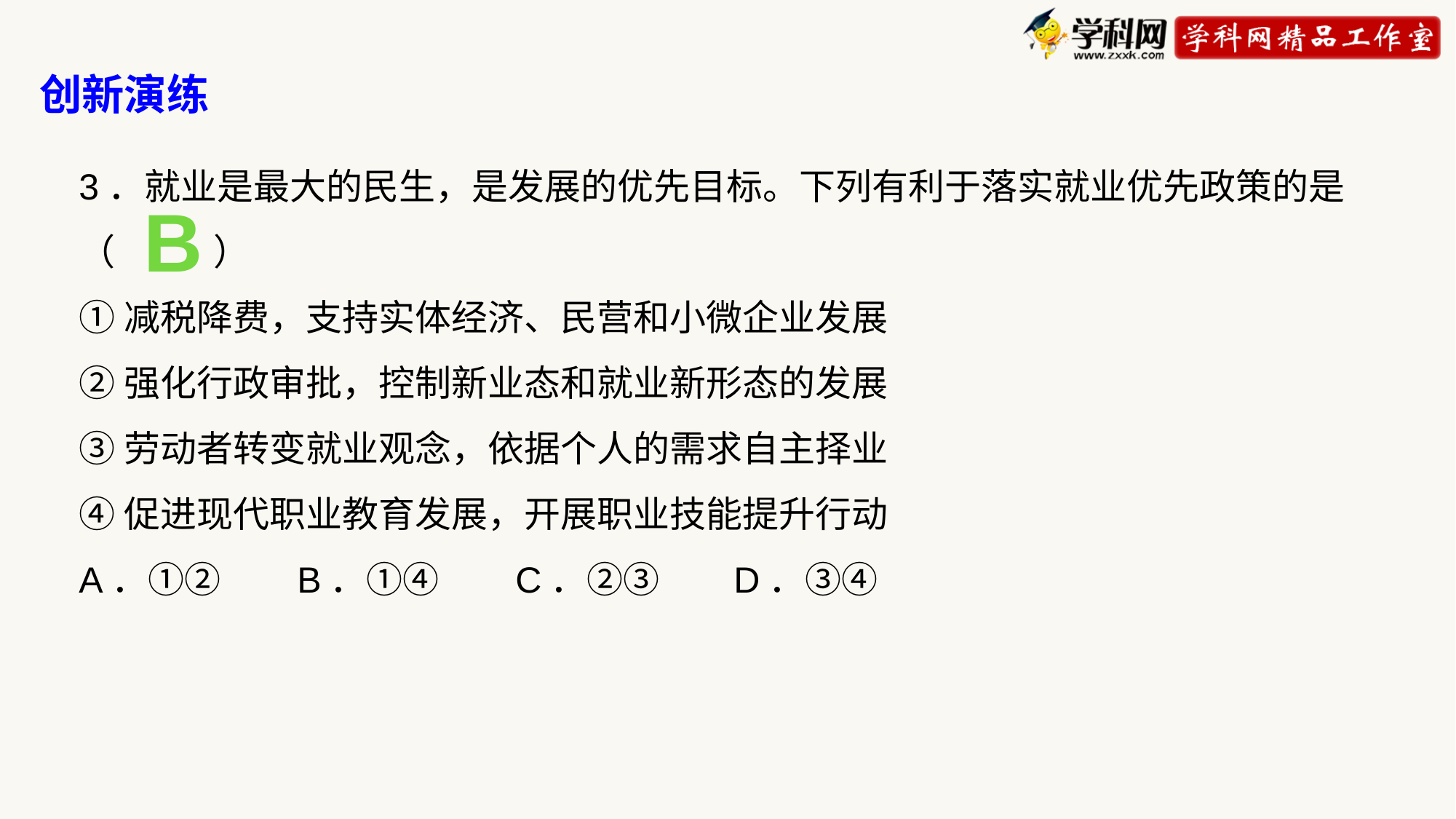

创新演练
3．就业是最大的民生，是发展的优先目标。下列有利于落实就业优先政策的是（            ）
①减税降费，支持实体经济、民营和小微企业发展
②强化行政审批，控制新业态和就业新形态的发展
③劳动者转变就业观念，依据个人的需求自主择业
④促进现代职业教育发展，开展职业技能提升行动
A．①②	B．①④	C．②③	D．③④
B